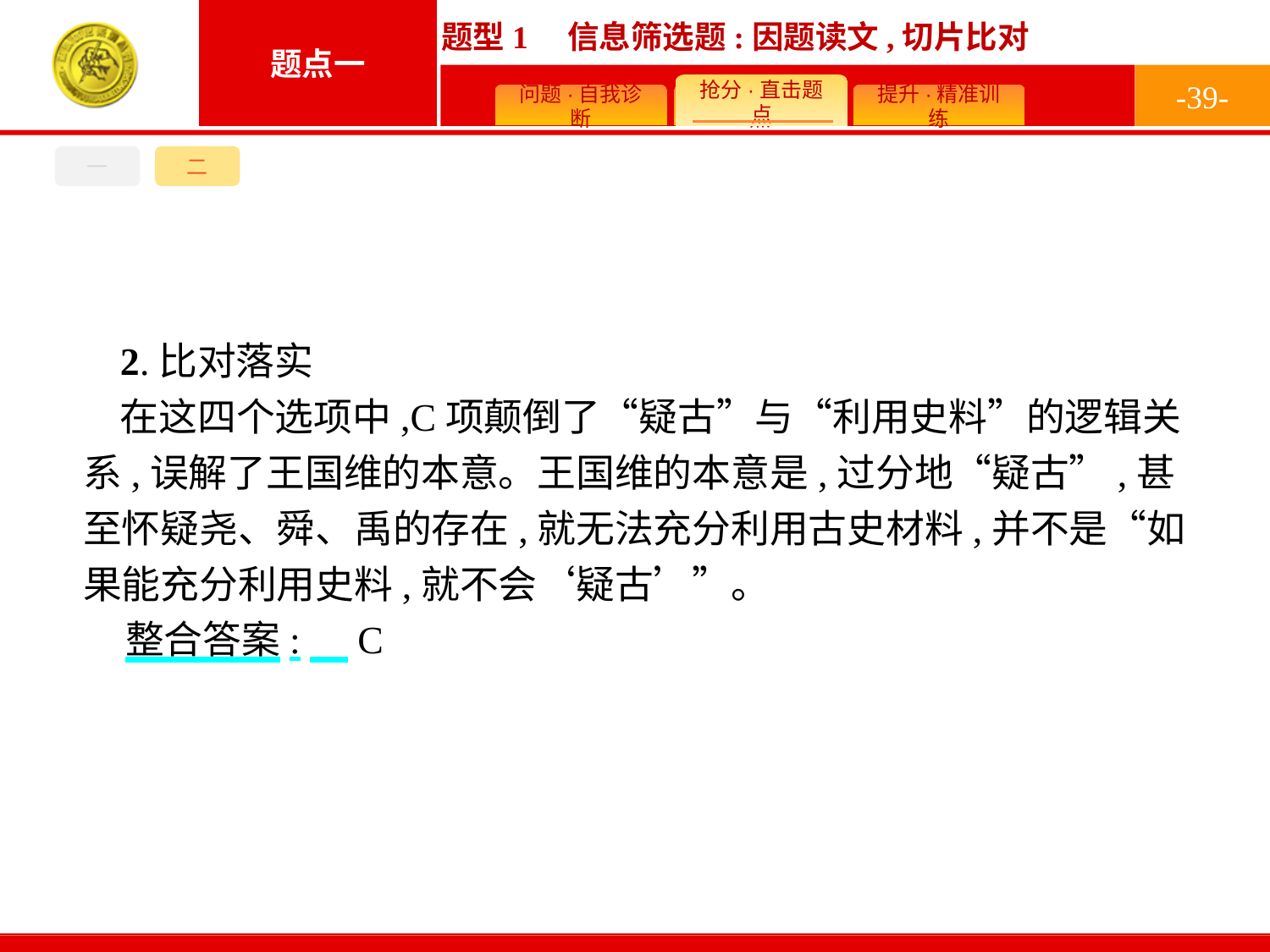

-39-
一
二
2.比对落实
在这四个选项中,C项颠倒了“疑古”与“利用史料”的逻辑关系,误解了王国维的本意。王国维的本意是,过分地“疑古”,甚至怀疑尧、舜、禹的存在,就无法充分利用古史材料,并不是“如果能充分利用史料,就不会‘疑古’”。
整合答案:　C